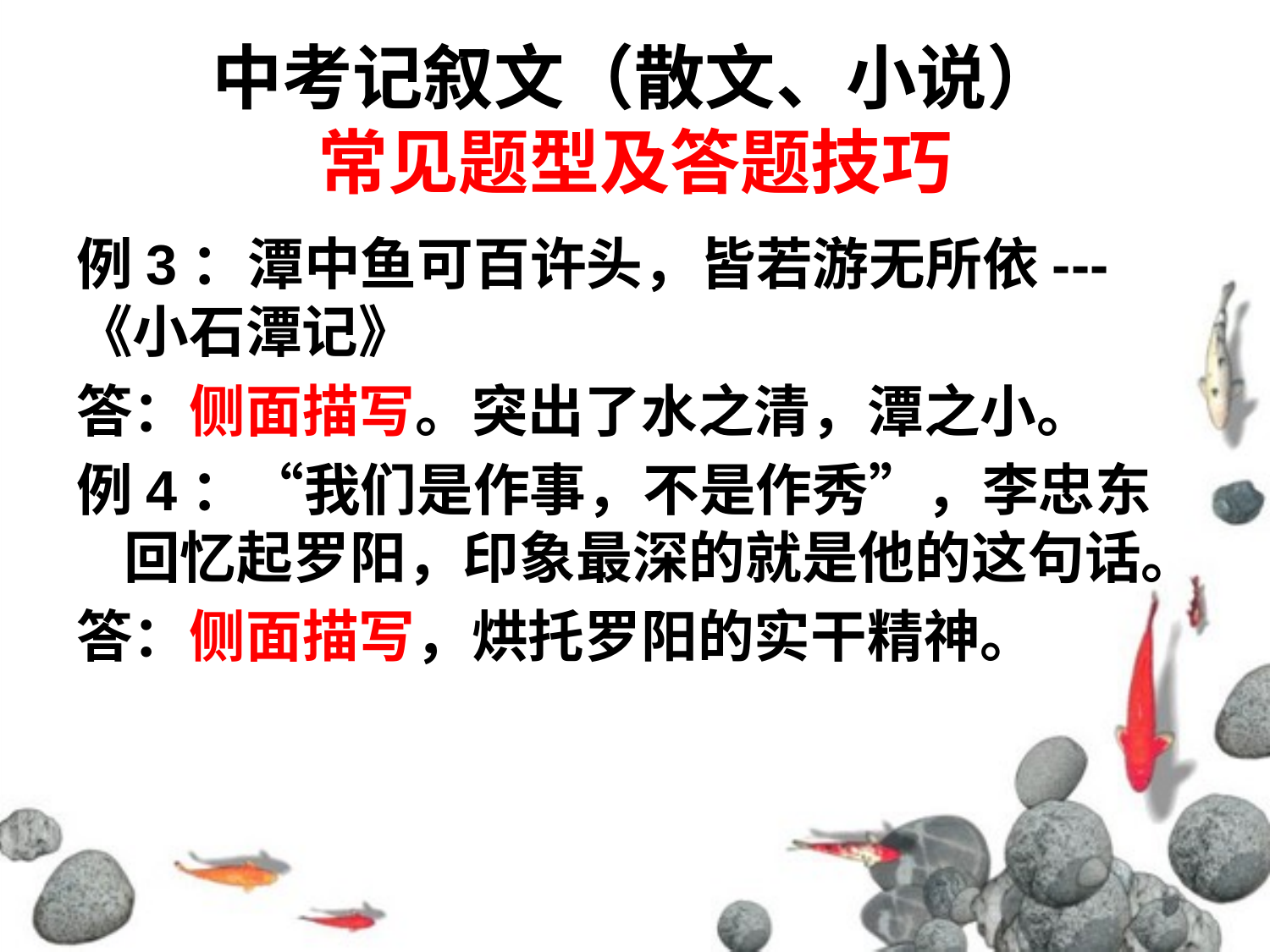

# 中考记叙文（散文、小说） 常见题型及答题技巧
例3：潭中鱼可百许头，皆若游无所依---《小石潭记》
答：侧面描写。突出了水之清，潭之小。
例4：“我们是作事，不是作秀”，李忠东回忆起罗阳，印象最深的就是他的这句话。
答：侧面描写，烘托罗阳的实干精神。